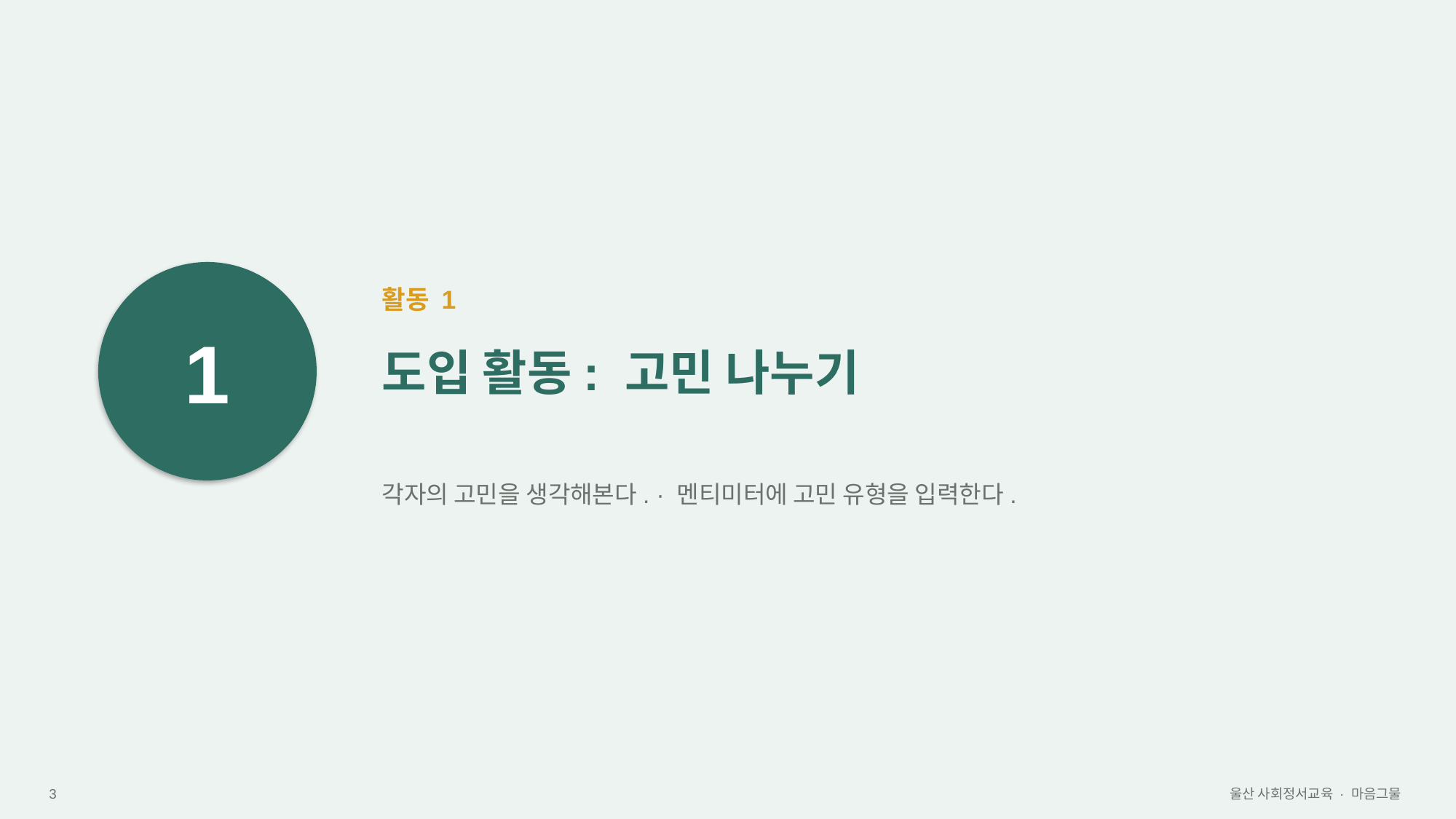

1
활동 1
도입 활동: 고민 나누기
각자의 고민을 생각해본다. · 멘티미터에 고민 유형을 입력한다.
3
울산 사회정서교육 · 마음그물